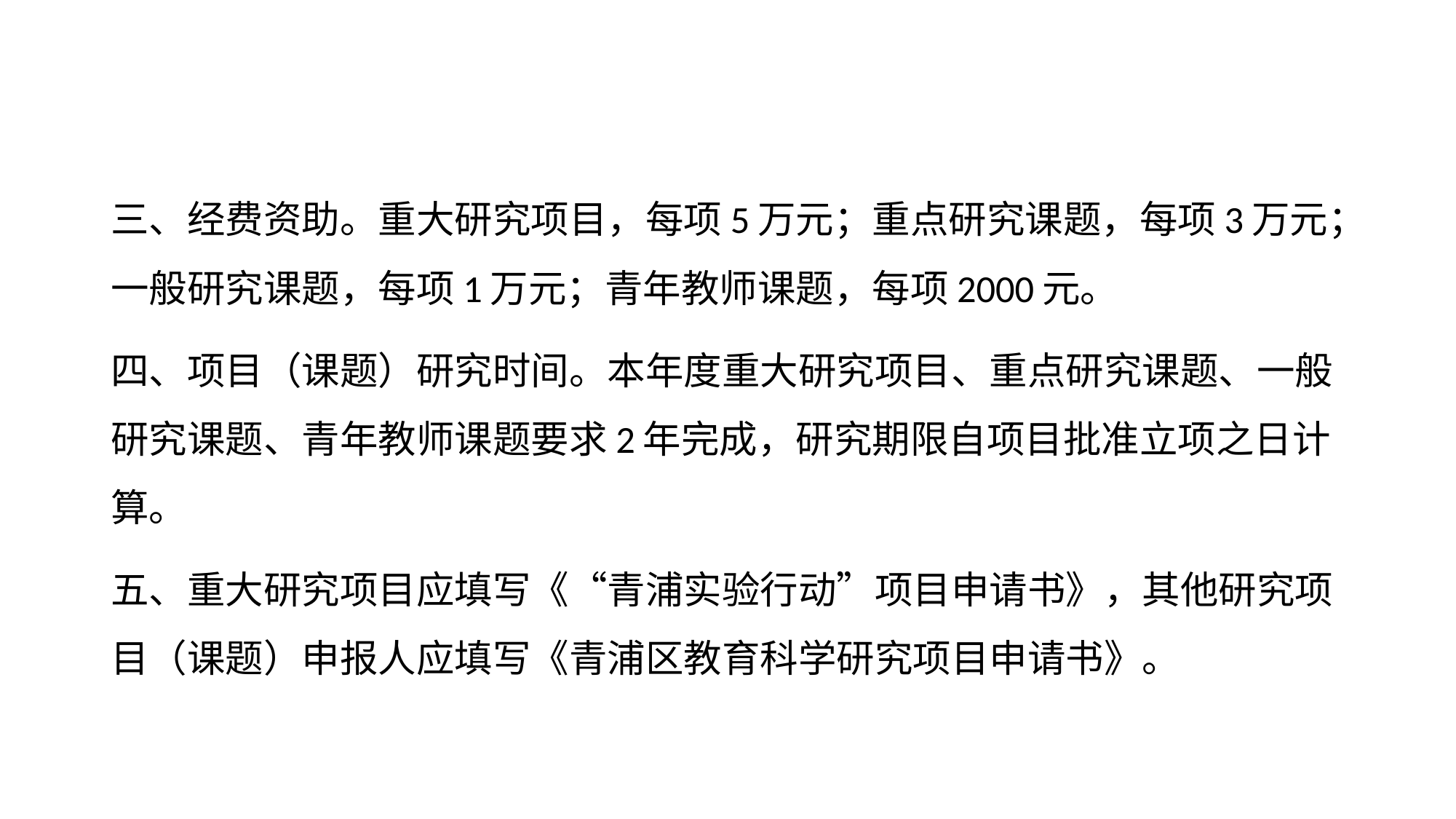

三、经费资助。重大研究项目，每项5万元；重点研究课题，每项3万元；一般研究课题，每项1万元；青年教师课题，每项2000元。
四、项目（课题）研究时间。本年度重大研究项目、重点研究课题、一般研究课题、青年教师课题要求2年完成，研究期限自项目批准立项之日计算。
五、重大研究项目应填写《“青浦实验行动”项目申请书》，其他研究项目（课题）申报人应填写《青浦区教育科学研究项目申请书》。